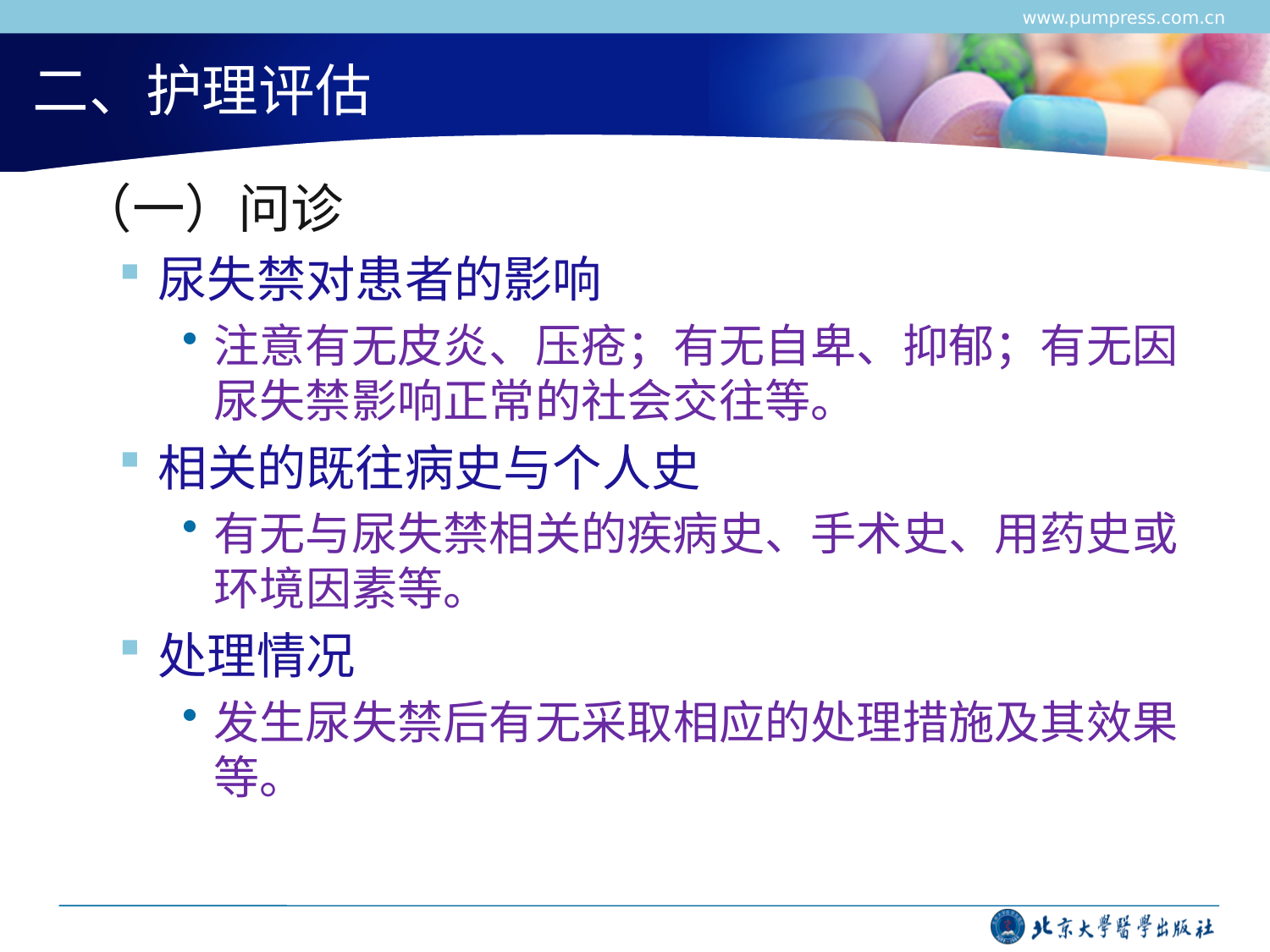

www.pumpress.com.cn
# 二、护理评估
 （一）问诊
尿失禁对患者的影响
注意有无皮炎、压疮；有无自卑、抑郁；有无因尿失禁影响正常的社会交往等。
相关的既往病史与个人史
有无与尿失禁相关的疾病史、手术史、用药史或环境因素等。
处理情况
发生尿失禁后有无采取相应的处理措施及其效果等。